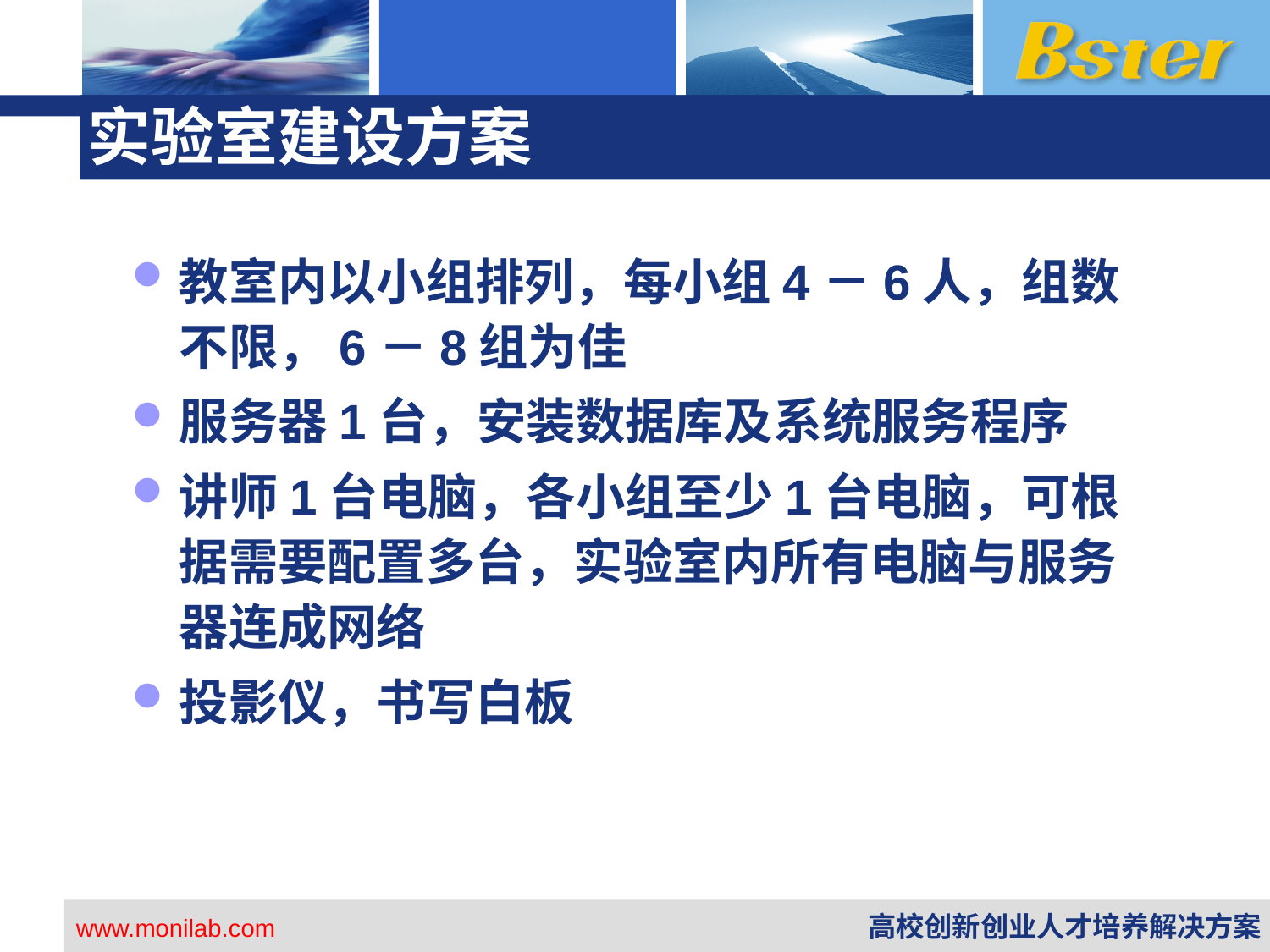

# 实验室建设方案
教室内以小组排列，每小组4－6人，组数不限，6－8组为佳
服务器1台，安装数据库及系统服务程序
讲师1台电脑，各小组至少1台电脑，可根据需要配置多台，实验室内所有电脑与服务器连成网络
投影仪，书写白板